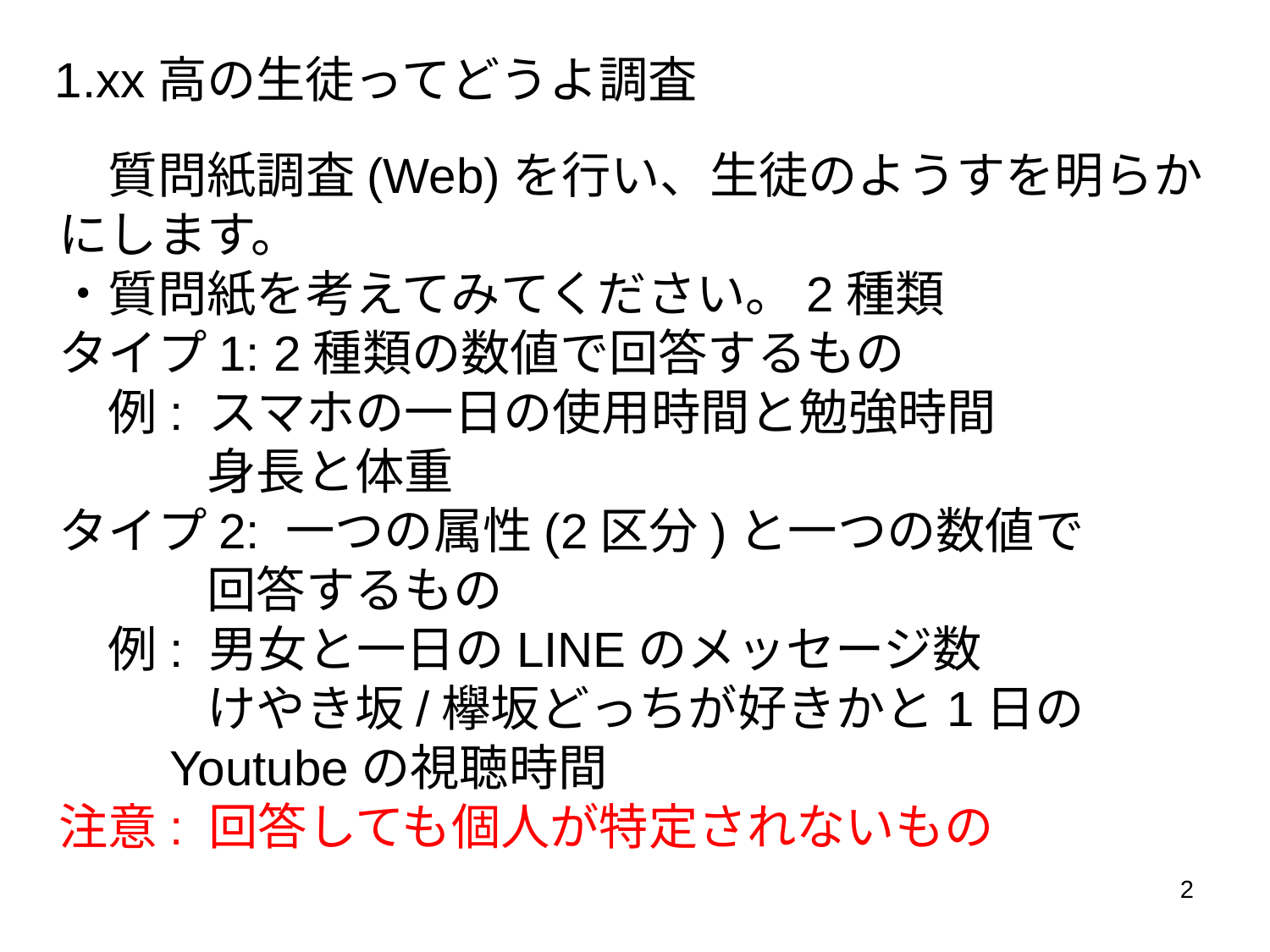

1.xx高の生徒ってどうよ調査
　質問紙調査(Web)を行い、生徒のようすを明らかにします。
・質問紙を考えてみてください。2種類
タイプ1: 2種類の数値で回答するもの
　例: スマホの一日の使用時間と勉強時間
　　　身長と体重
タイプ2: 一つの属性(2区分)と一つの数値で
　　　回答するもの
　例: 男女と一日のLINEのメッセージ数
　　　けやき坂/欅坂どっちが好きかと1日の
　　Youtubeの視聴時間
注意: 回答しても個人が特定されないもの

2